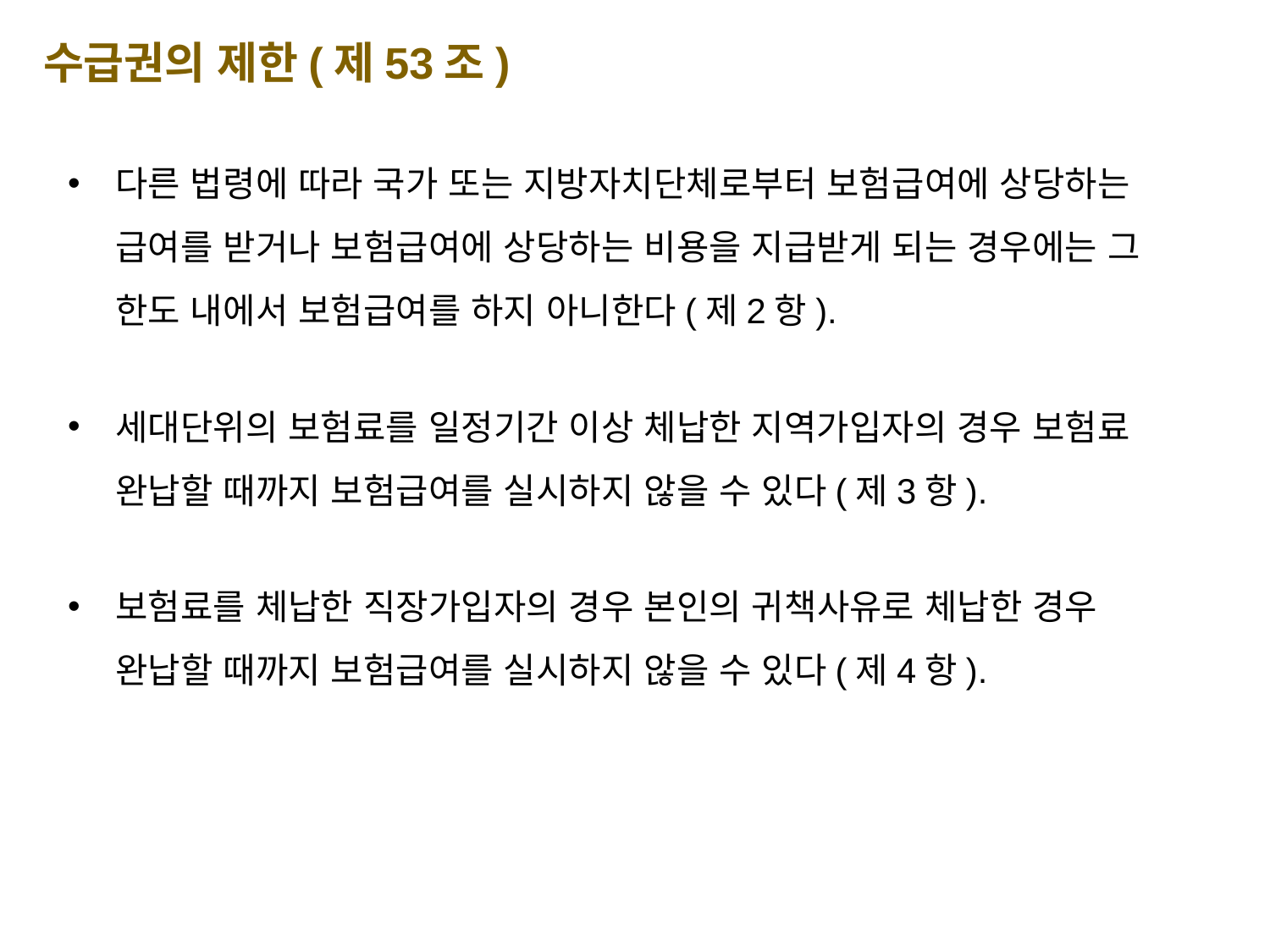

수급권의 제한(제53조)
다른 법령에 따라 국가 또는 지방자치단체로부터 보험급여에 상당하는 급여를 받거나 보험급여에 상당하는 비용을 지급받게 되는 경우에는 그 한도 내에서 보험급여를 하지 아니한다(제2항).
세대단위의 보험료를 일정기간 이상 체납한 지역가입자의 경우 보험료 완납할 때까지 보험급여를 실시하지 않을 수 있다(제3항).
보험료를 체납한 직장가입자의 경우 본인의 귀책사유로 체납한 경우 완납할 때까지 보험급여를 실시하지 않을 수 있다(제4항).